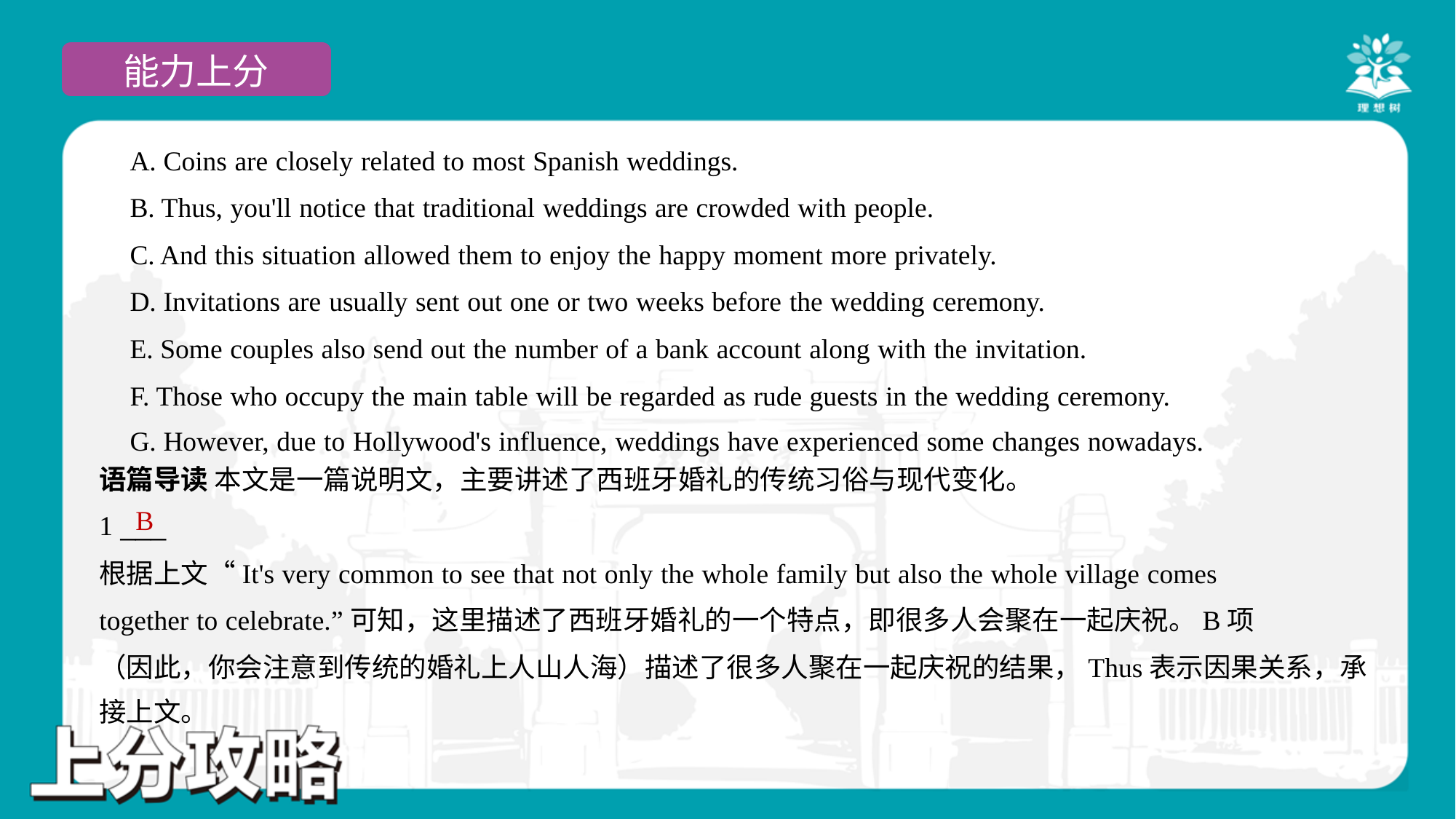

A. Coins are closely related to most Spanish weddings.
    B. Thus, you'll notice that traditional weddings are crowded with people.
    C. And this situation allowed them to enjoy the happy moment more privately.
    D. Invitations are usually sent out one or two weeks before the wedding ceremony.
    E. Some couples also send out the number of a bank account along with the invitation.
    F. Those who occupy the main table will be regarded as rude guests in the wedding ceremony.
    G. However, due to Hollywood's influence, weddings have experienced some changes nowadays.#7
语篇导读 本文是一篇说明文，主要讲述了西班牙婚礼的传统习俗与现代变化。
B
1 ___
根据上文“It's very common to see that not only the whole family but also the whole village comes
together to celebrate.”可知，这里描述了西班牙婚礼的一个特点，即很多人会聚在一起庆祝。B项
（因此，你会注意到传统的婚礼上人山人海）描述了很多人聚在一起庆祝的结果，Thus表示因果关系，承
接上文。